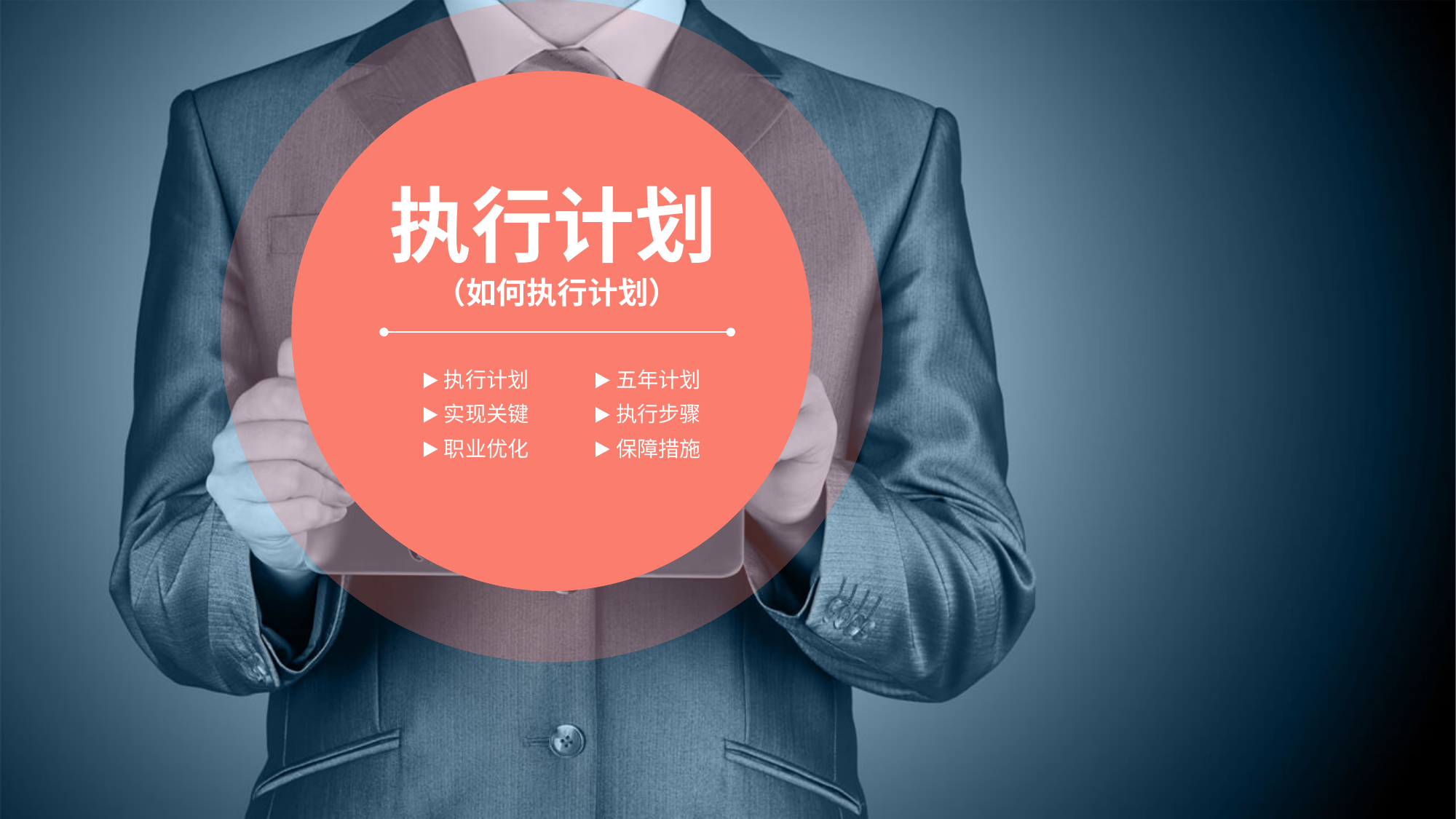

执行计划
（如何执行计划）
执行计划

五年计划

实现关键

执行步骤

职业优化

保障措施